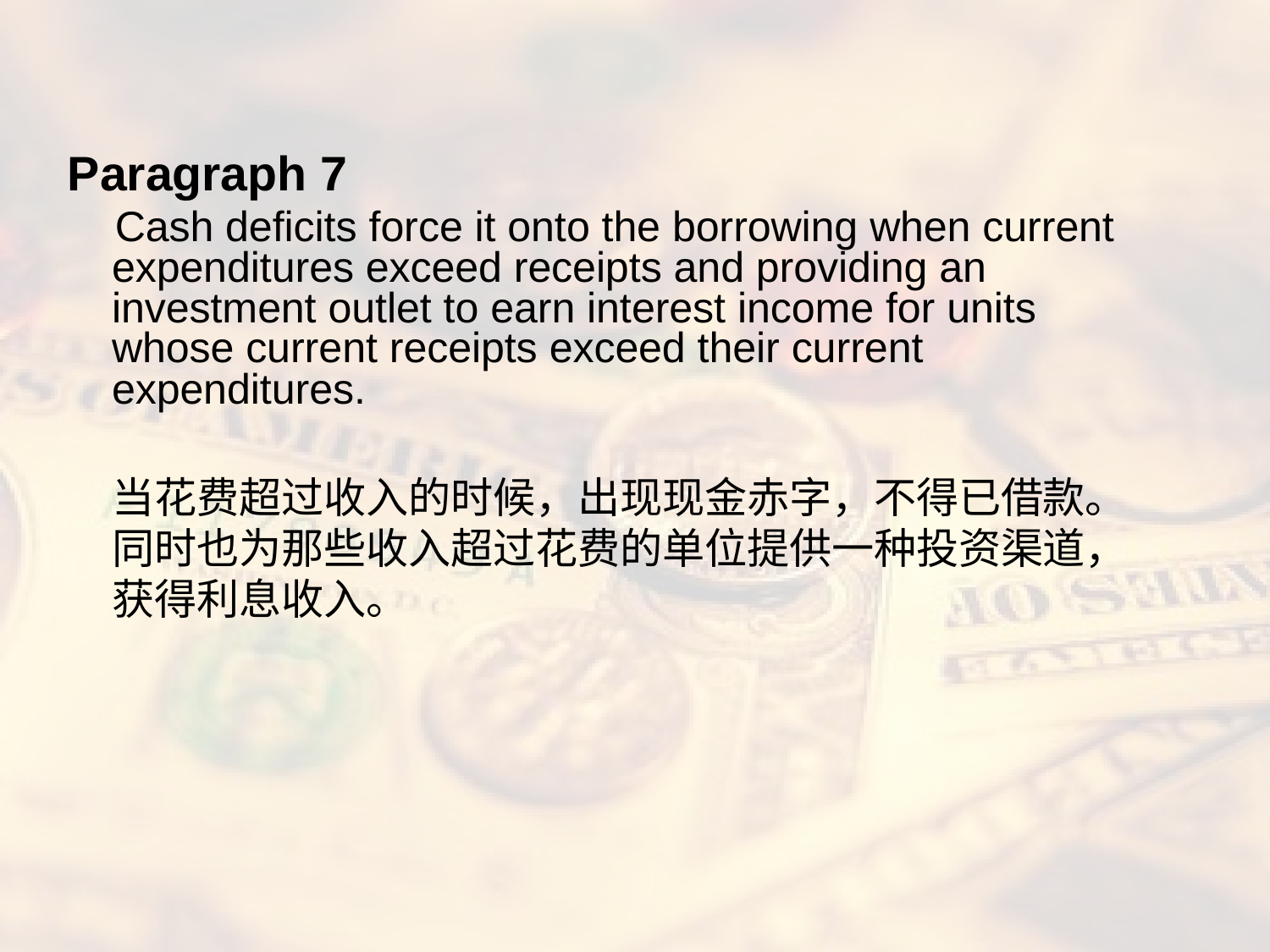

Paragraph 7
    Cash deficits force it onto the borrowing when current expenditures exceed receipts and providing an investment outlet to earn interest income for units whose current receipts exceed their current expenditures.
当花费超过收入的时候，出现现金赤字，不得已借款。同时也为那些收入超过花费的单位提供一种投资渠道，获得利息收入。
#